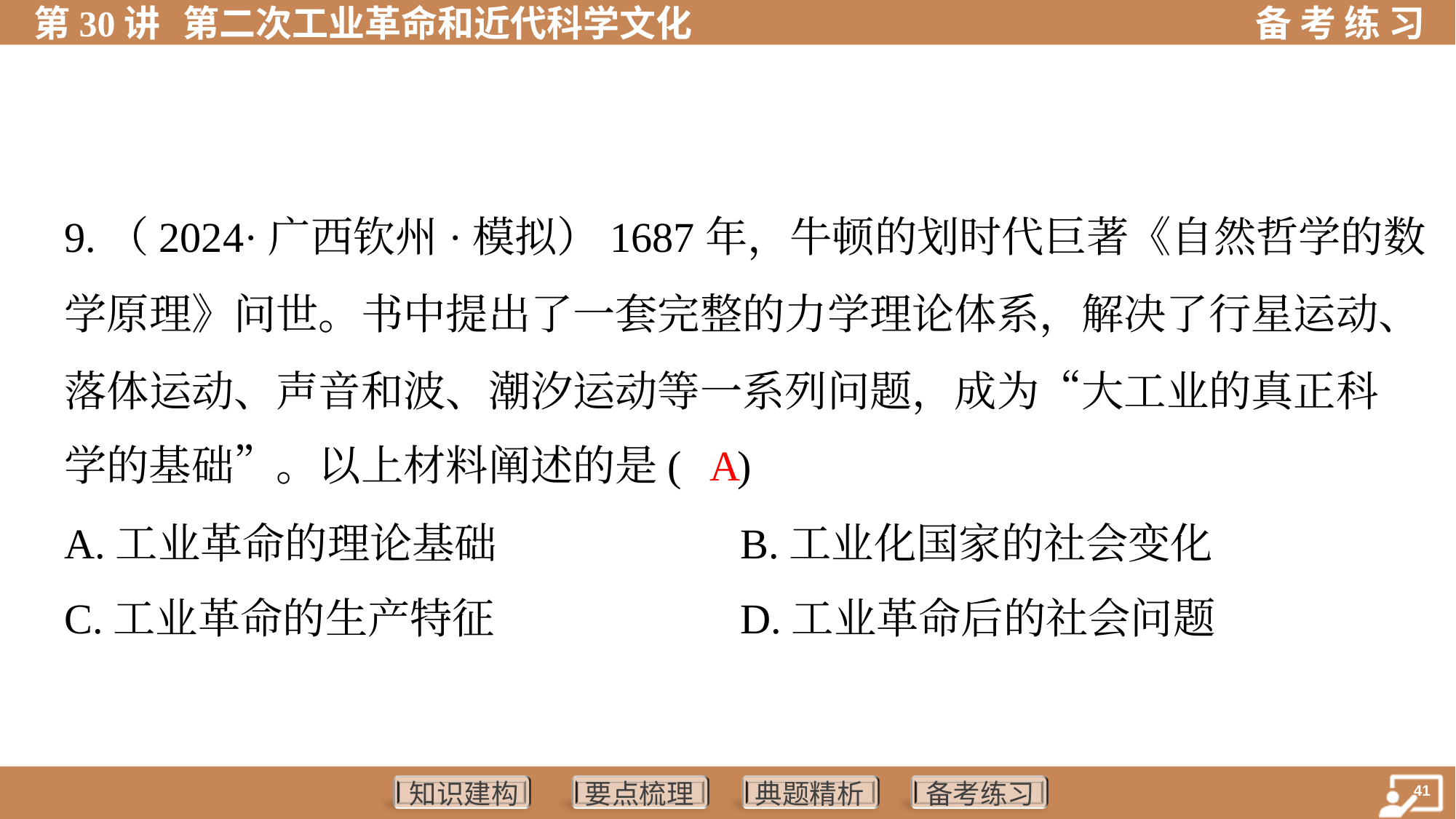

9.（2024·广西钦州·模拟）1687年，牛顿的划时代巨著《自然哲学的数
学原理》问世。书中提出了一套完整的力学理论体系，解决了行星运动、
落体运动、声音和波、潮汐运动等一系列问题，成为“大工业的真正科
学的基础”。以上材料阐述的是(     )
     A
A.工业革命的理论基础	B.工业化国家的社会变化
C.工业革命的生产特征	D.工业革命后的社会问题